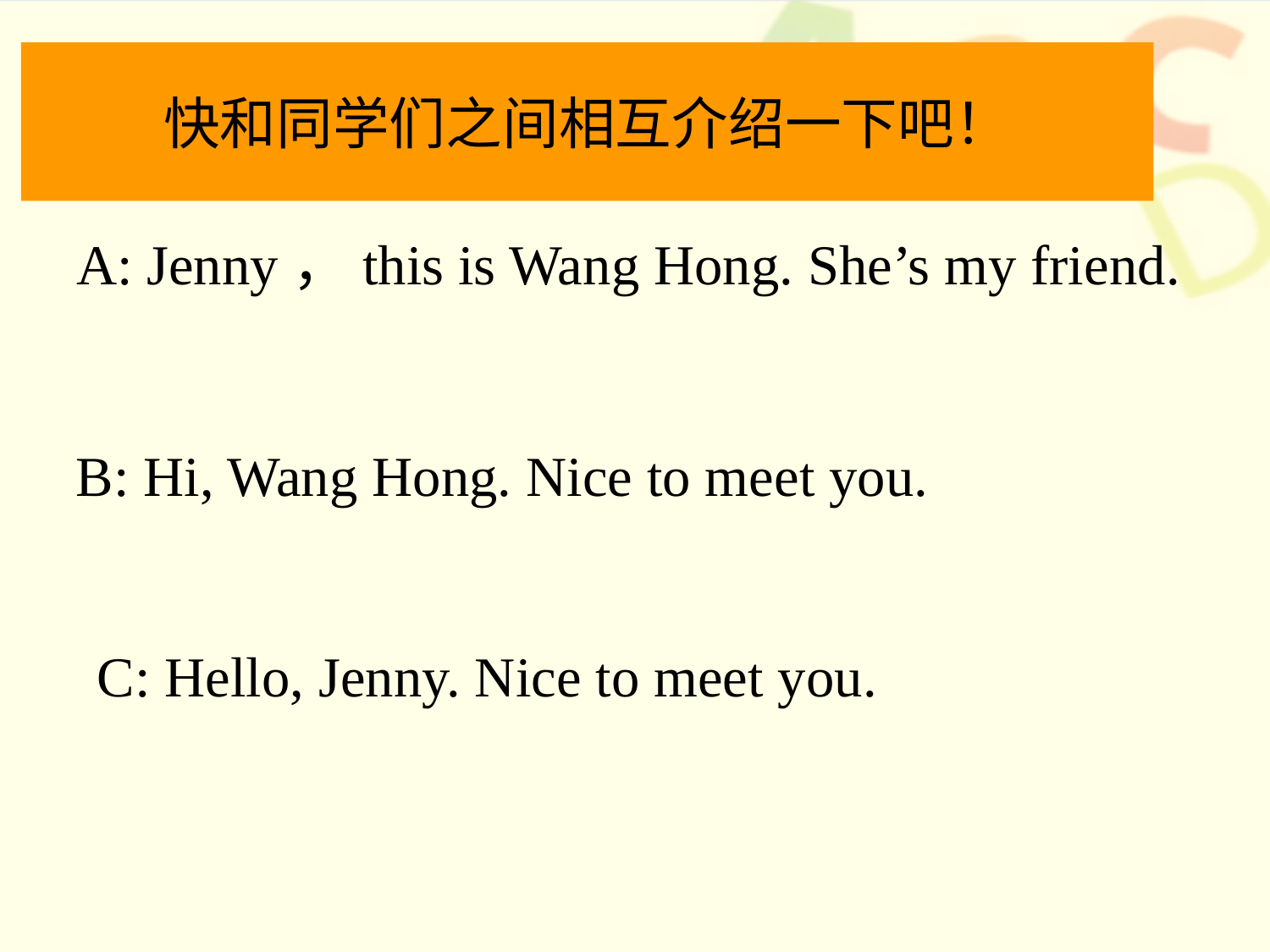

# 快和同学们之间相互介绍一下吧！
A: Jenny，this is Wang Hong. She’s my friend.
B: Hi, Wang Hong. Nice to meet you.
C: Hello, Jenny. Nice to meet you.